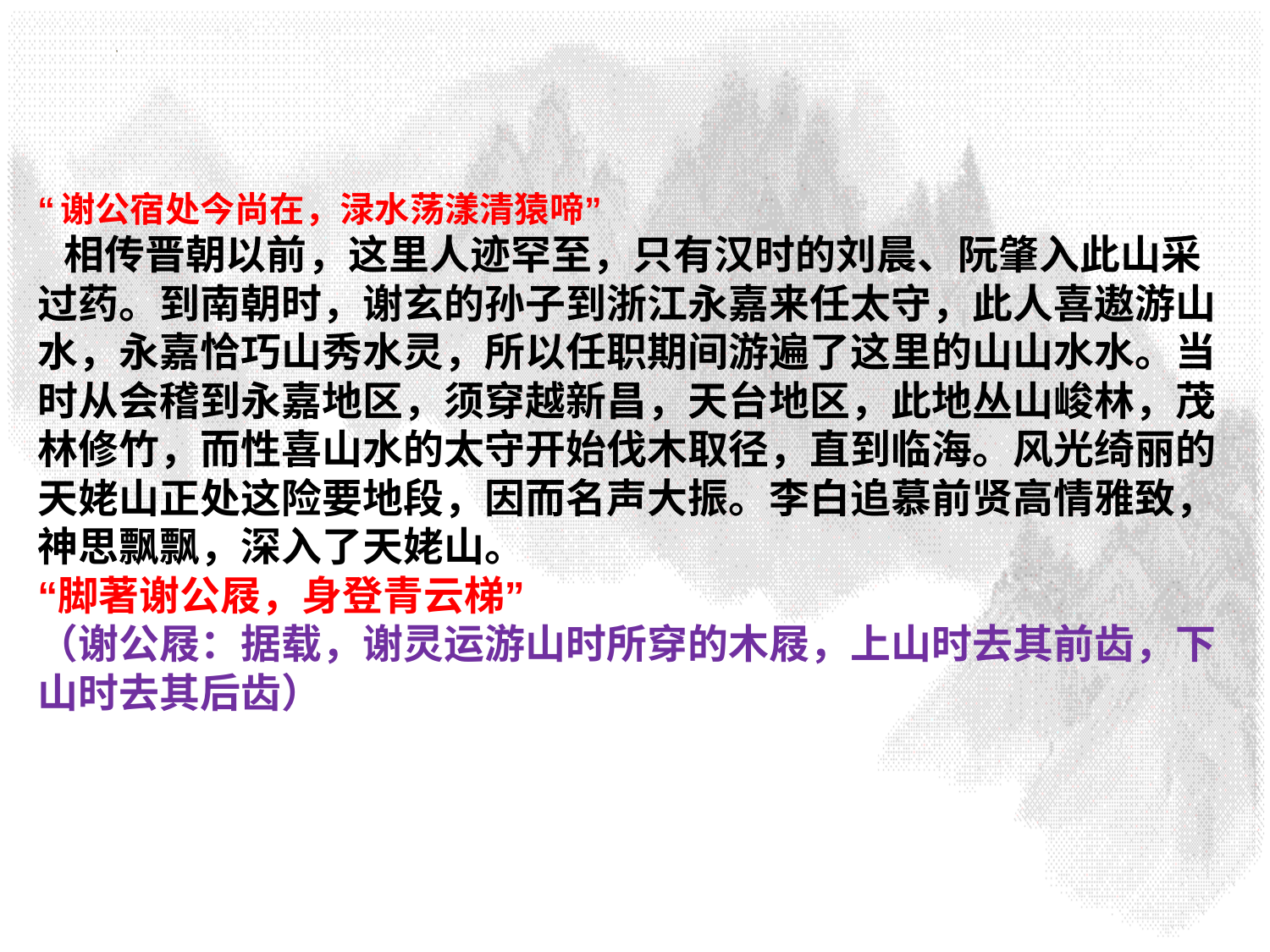

# “谢公宿处今尚在，渌水荡漾清猿啼” 相传晋朝以前，这里人迹罕至，只有汉时的刘晨、阮肇入此山采过药。到南朝时，谢玄的孙子到浙江永嘉来任太守，此人喜遨游山水，永嘉恰巧山秀水灵，所以任职期间游遍了这里的山山水水。当时从会稽到永嘉地区，须穿越新昌，天台地区，此地丛山峻林，茂林修竹，而性喜山水的太守开始伐木取径，直到临海。风光绮丽的天姥山正处这险要地段，因而名声大振。李白追慕前贤高情雅致，神思飘飘，深入了天姥山。 “脚著谢公屐，身登青云梯” （谢公屐：据载，谢灵运游山时所穿的木屐，上山时去其前齿，下山时去其后齿）